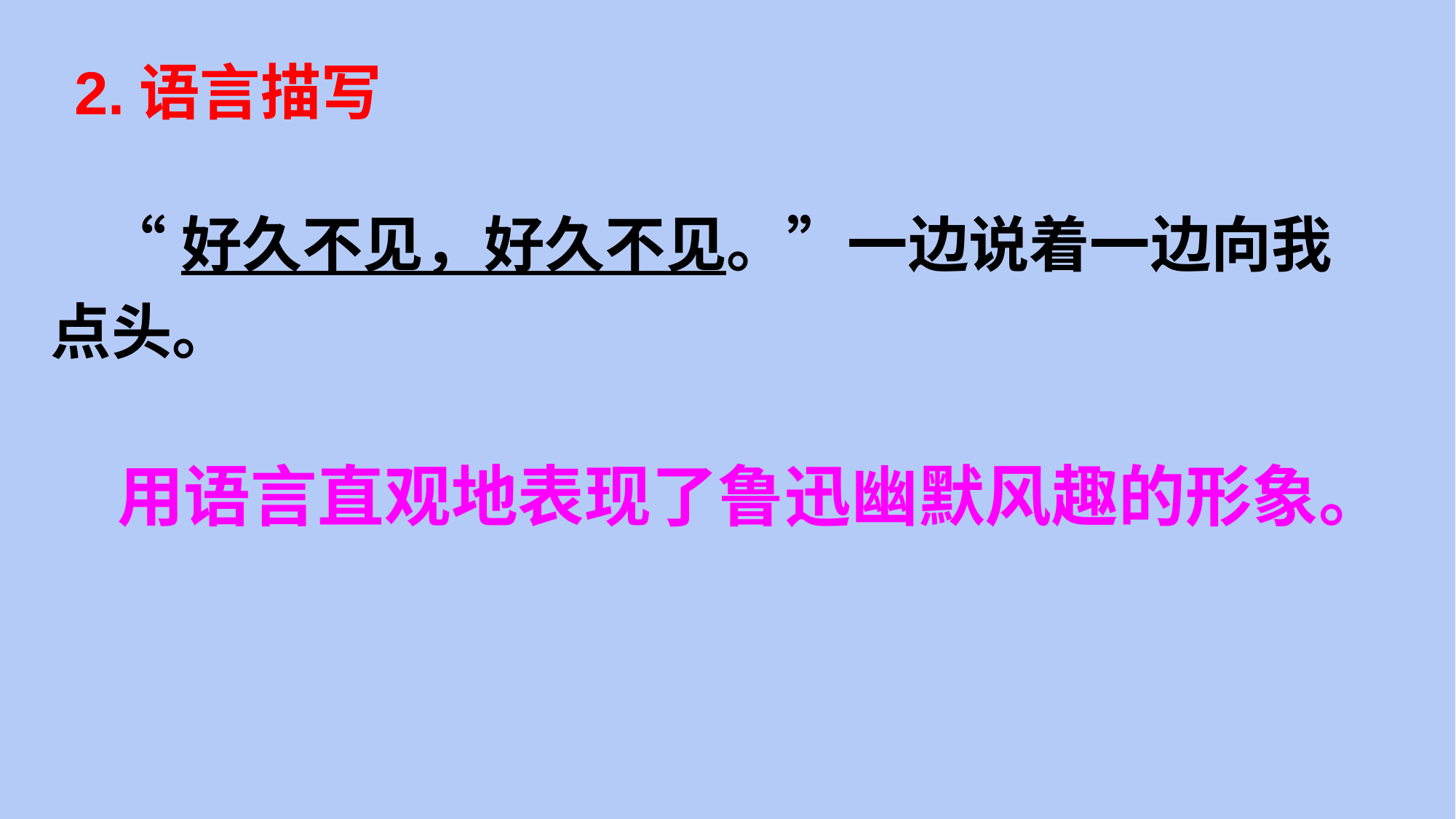

2.语言描写
    “好久不见，好久不见。”一边说着一边向我点头。
用语言直观地表现了鲁迅幽默风趣的形象。